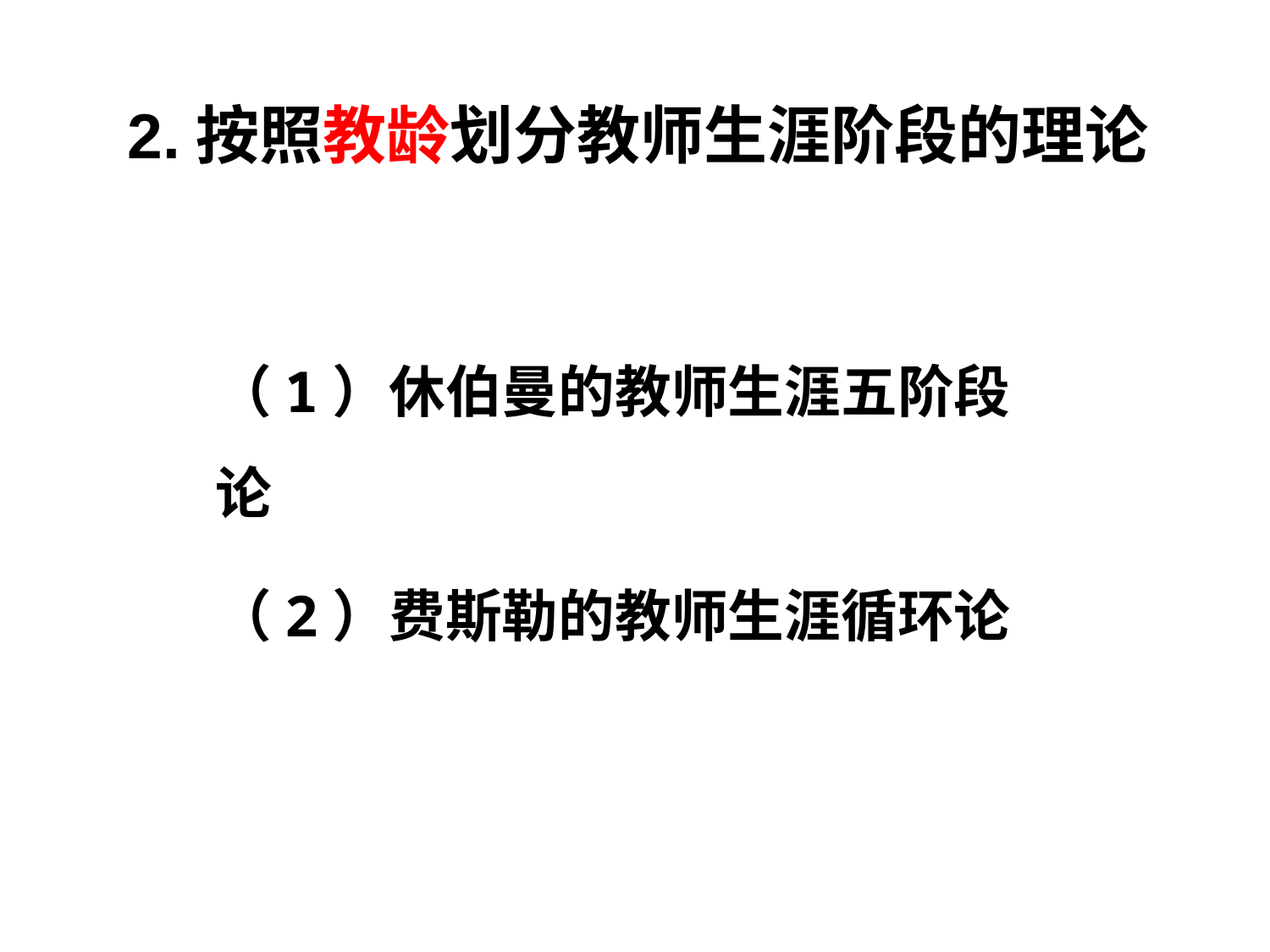

2.按照教龄划分教师生涯阶段的理论
（1）休伯曼的教师生涯五阶段论
（2）费斯勒的教师生涯循环论